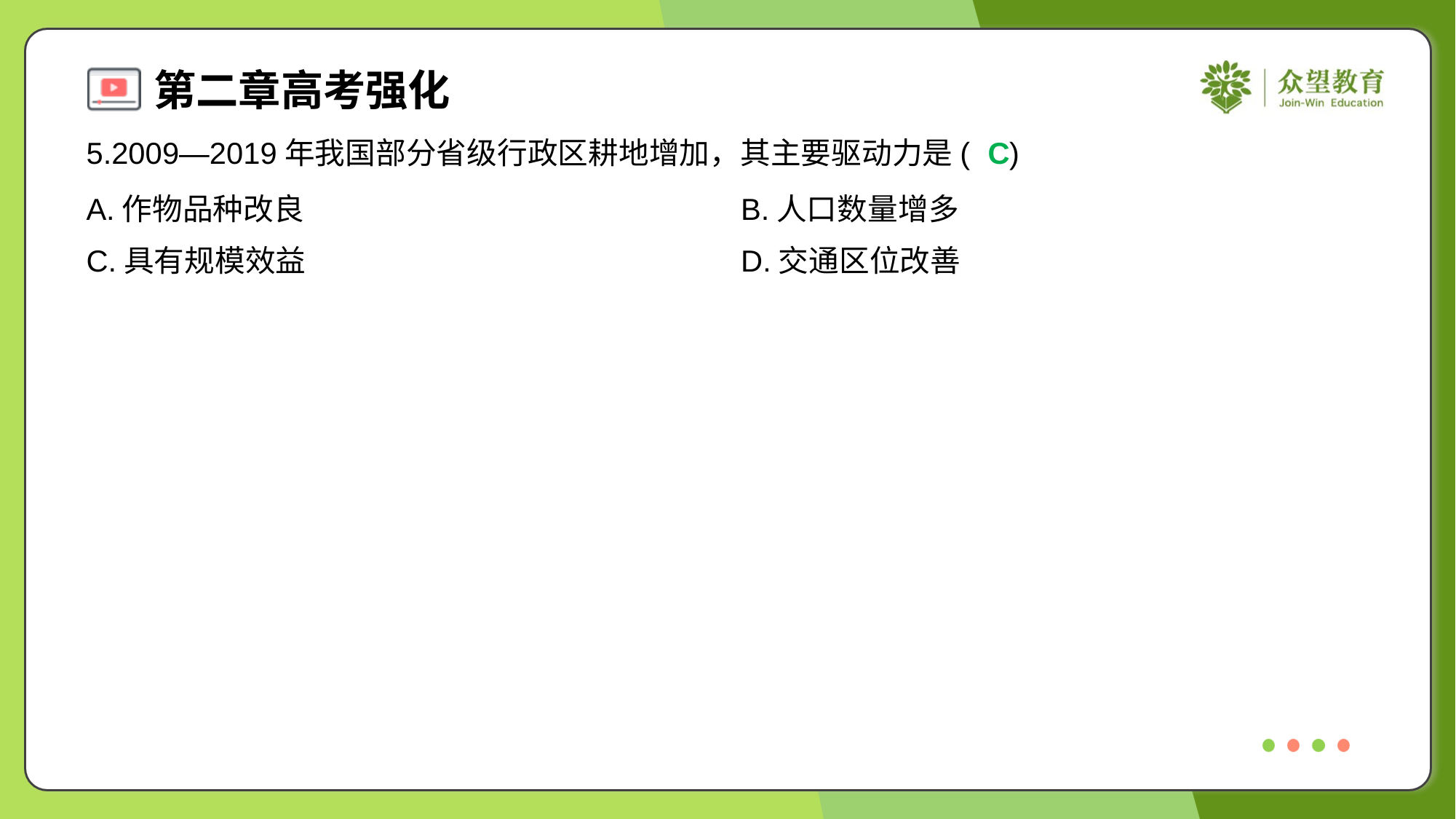

5.2009—2019年我国部分省级行政区耕地增加，其主要驱动力是(     )
C
A.作物品种改良	B.人口数量增多
C.具有规模效益	D.交通区位改善